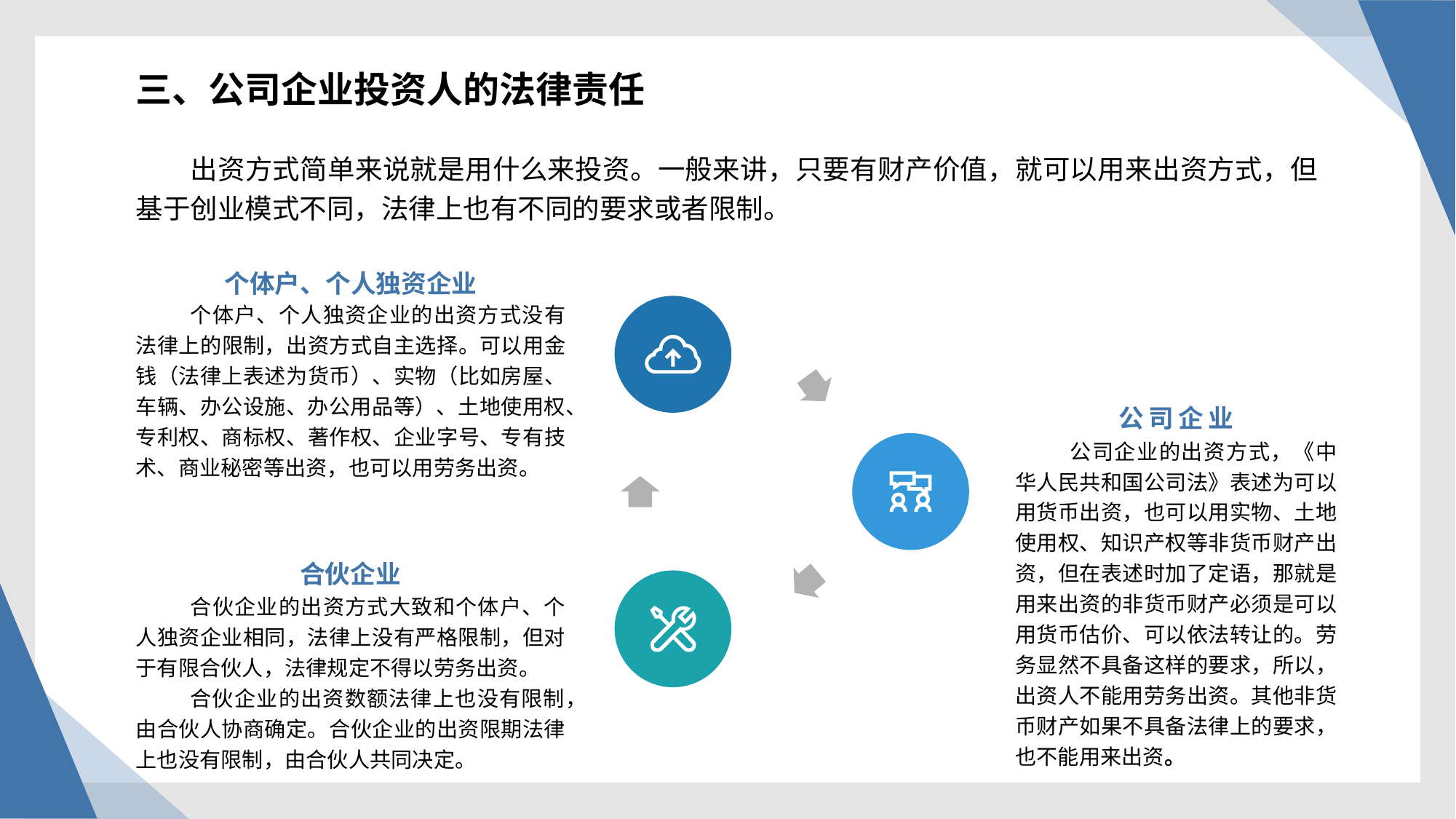

三、公司企业投资人的法律责任
出资方式简单来说就是用什么来投资。一般来讲，只要有财产价值，就可以用来出资方式，但基于创业模式不同，法律上也有不同的要求或者限制。
个体户、个人独资企业

个体户、个人独资企业的出资方式没有法律上的限制，出资方式自主选择。可以用金钱（法律上表述为货币）、实物（比如房屋、车辆、办公设施、办公用品等）、土地使用权、专利权、商标权、著作权、企业字号、专有技术、商业秘密等出资，也可以用劳务出资。

公司企业

公司企业的出资方式，《中华人民共和国公司法》表述为可以用货币出资，也可以用实物、土地使用权、知识产权等非货币财产出资，但在表述时加了定语，那就是用来出资的非货币财产必须是可以用货币估价、可以依法转让的。劳务显然不具备这样的要求，所以，出资人不能用劳务出资。其他非货币财产如果不具备法律上的要求，也不能用来出资。

合伙企业

合伙企业的出资方式大致和个体户、个人独资企业相同，法律上没有严格限制，但对于有限合伙人，法律规定不得以劳务出资。
合伙企业的出资数额法律上也没有限制，由合伙人协商确定。合伙企业的出资限期法律上也没有限制，由合伙人共同决定。